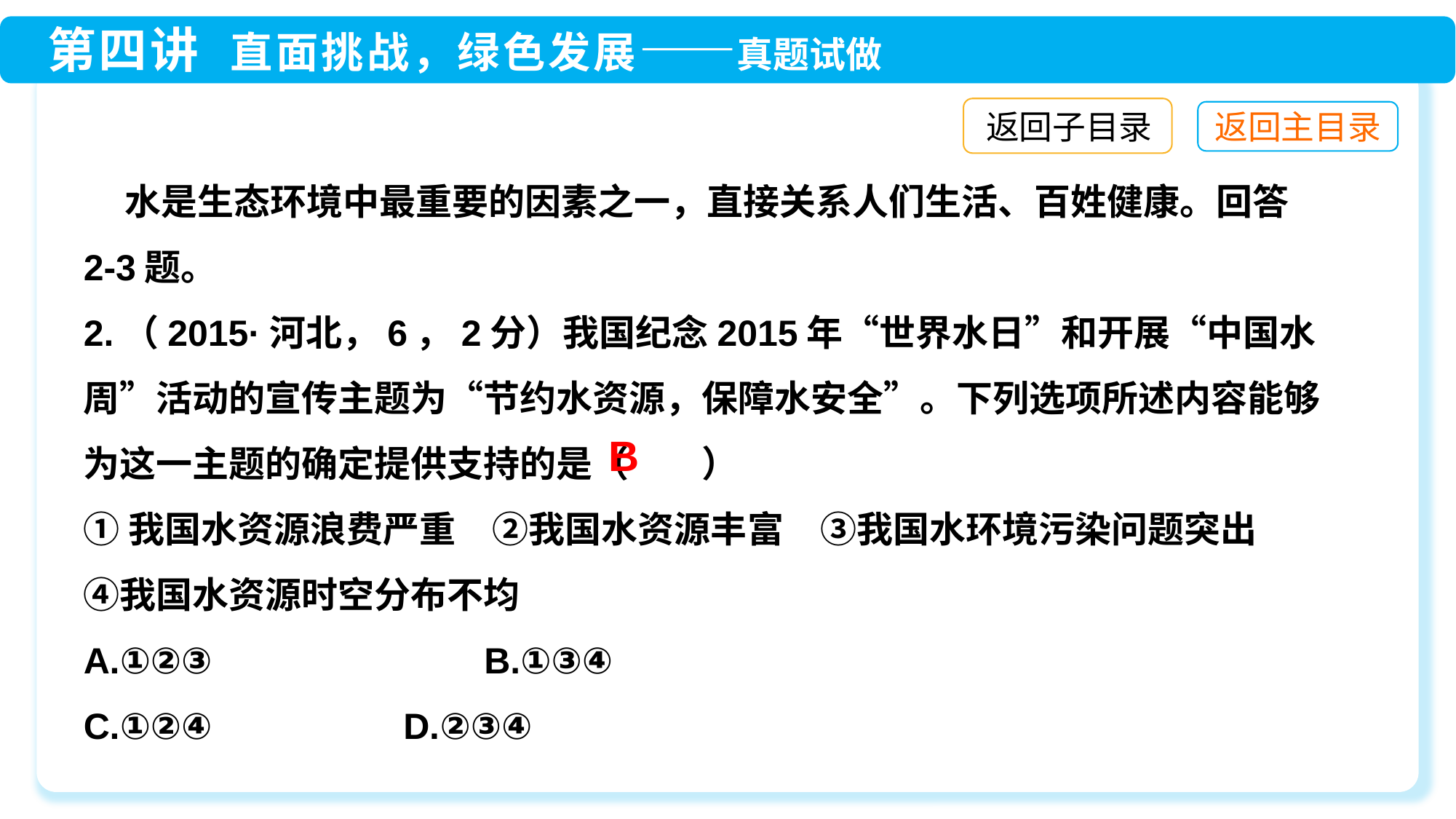

返回子目录

    水是生态环境中最重要的因素之一，直接关系人们生活、百姓健康。回答2-3题。
2.（2015·河北，6，2分）我国纪念2015年“世界水日”和开展“中国水周”活动的宣传主题为“节约水资源，保障水安全”。下列选项所述内容能够为这一主题的确定提供支持的是（　　）
①我国水资源浪费严重　②我国水资源丰富　③我国水环境污染问题突出　④我国水资源时空分布不均
A.①②③　　　　　　　B.①③④
C.①②④	          D.②③④
B